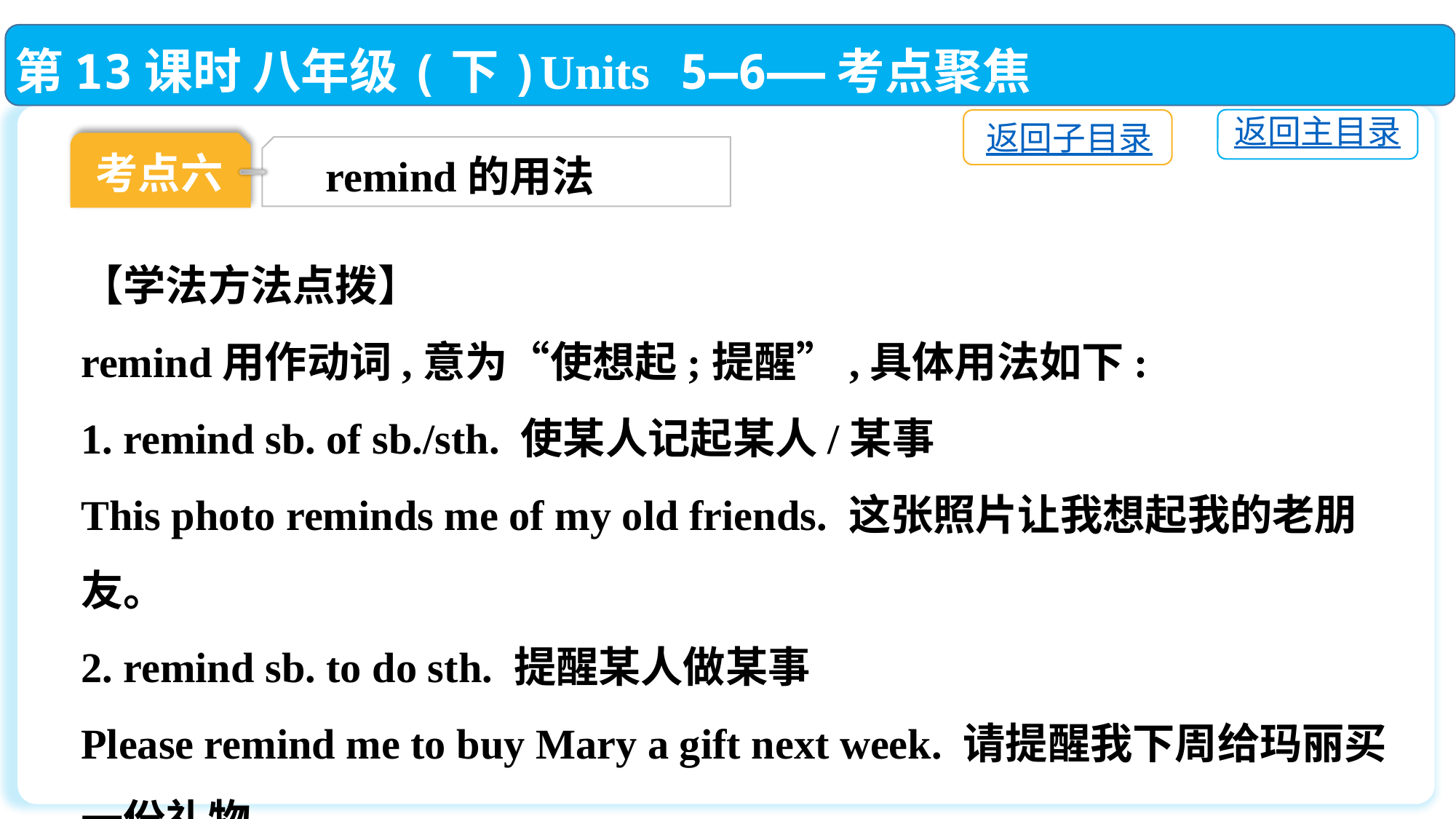

第13课时 八年级(下)Units 5—6——考点聚焦

返回主目录

返回子目录
考点六
remind的用法

【学法方法点拨】
remind用作动词,意为“使想起;提醒”,具体用法如下:
1. remind sb. of sb./sth. 使某人记起某人/某事
This photo reminds me of my old friends. 这张照片让我想起我的老朋友。
2. remind sb. to do sth. 提醒某人做某事
Please remind me to buy Mary a gift next week. 请提醒我下周给玛丽买一份礼物。